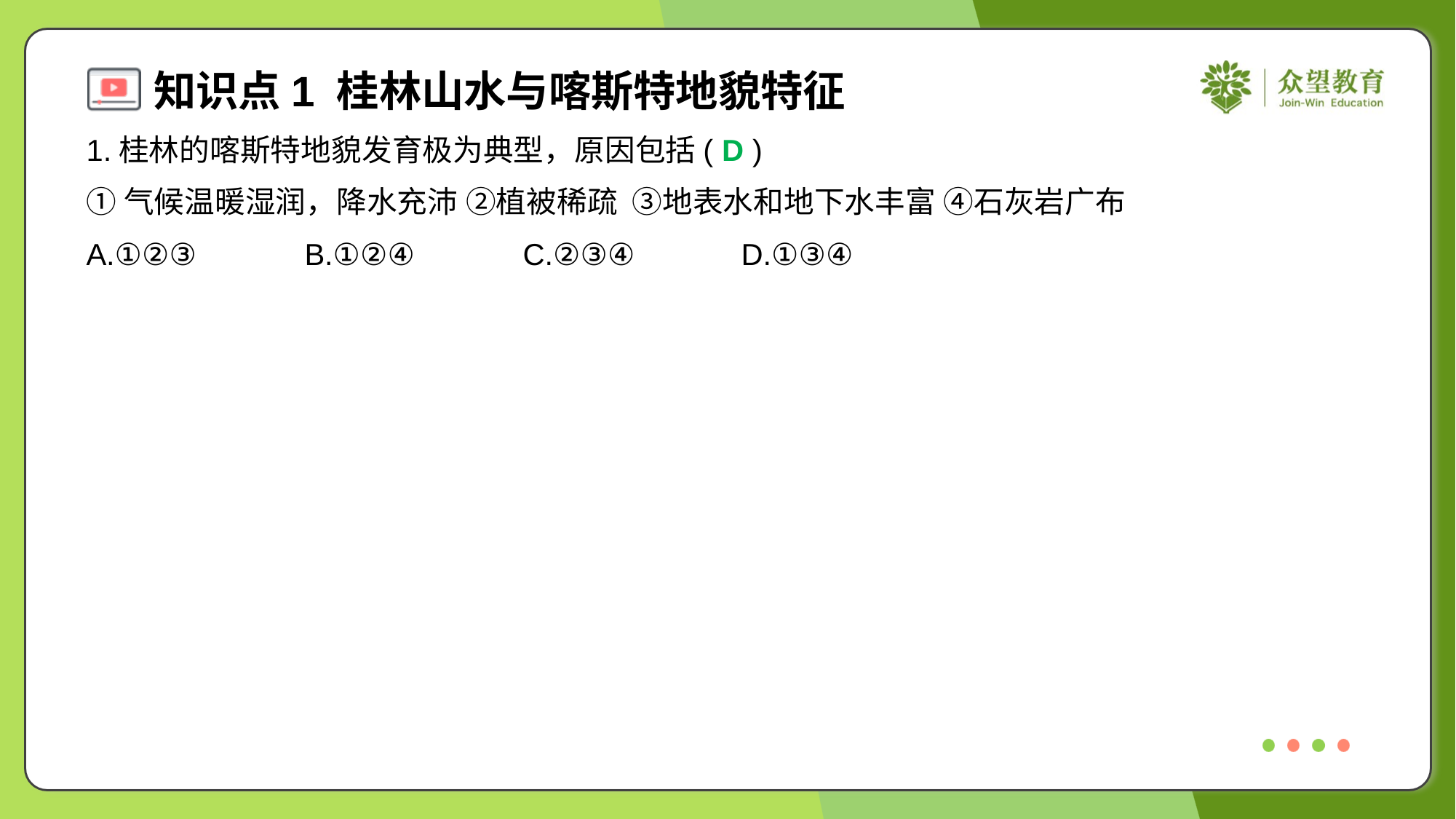

1.桂林的喀斯特地貌发育极为典型，原因包括(     )
D
①气候温暖湿润，降水充沛 ②植被稀疏	③地表水和地下水丰富 ④石灰岩广布
A.①②③	B.①②④	C.②③④	D.①③④